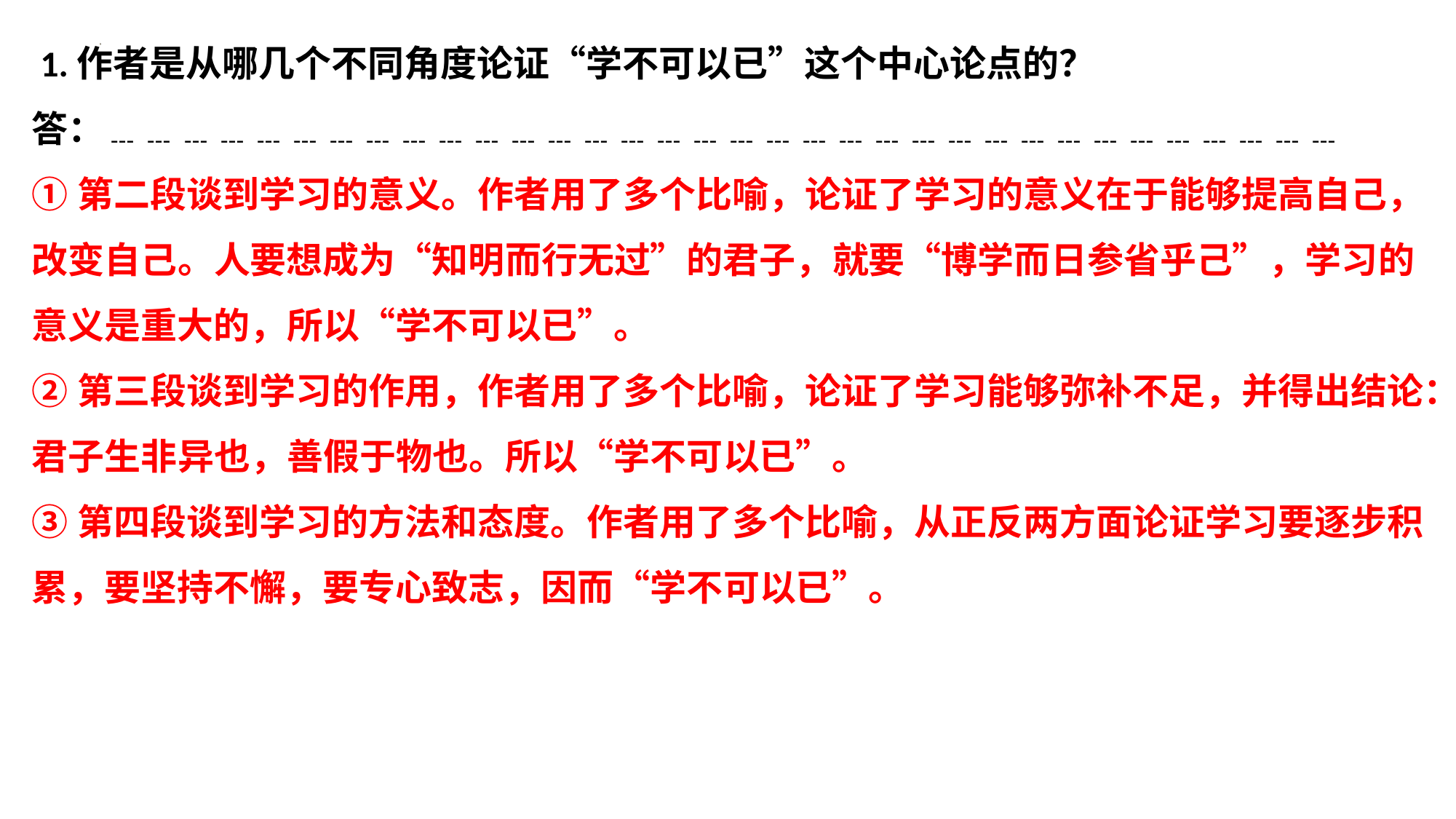

1.作者是从哪几个不同角度论证“学不可以已”这个中心论点的？
答：﹍﹍﹍﹍﹍﹍﹍﹍﹍﹍﹍﹍﹍﹍﹍﹍﹍﹍﹍﹍﹍﹍﹍﹍﹍﹍﹍﹍﹍﹍﹍﹍﹍﹍
①第二段谈到学习的意义。作者用了多个比喻，论证了学习的意义在于能够提高自己，改变自己。人要想成为“知明而行无过”的君子，就要“博学而日参省乎己”，学习的意义是重大的，所以“学不可以已”。
②第三段谈到学习的作用，作者用了多个比喻，论证了学习能够弥补不足，并得出结论：君子生非异也，善假于物也。所以“学不可以已”。
③第四段谈到学习的方法和态度。作者用了多个比喻，从正反两方面论证学习要逐步积累，要坚持不懈，要专心致志，因而“学不可以已”。